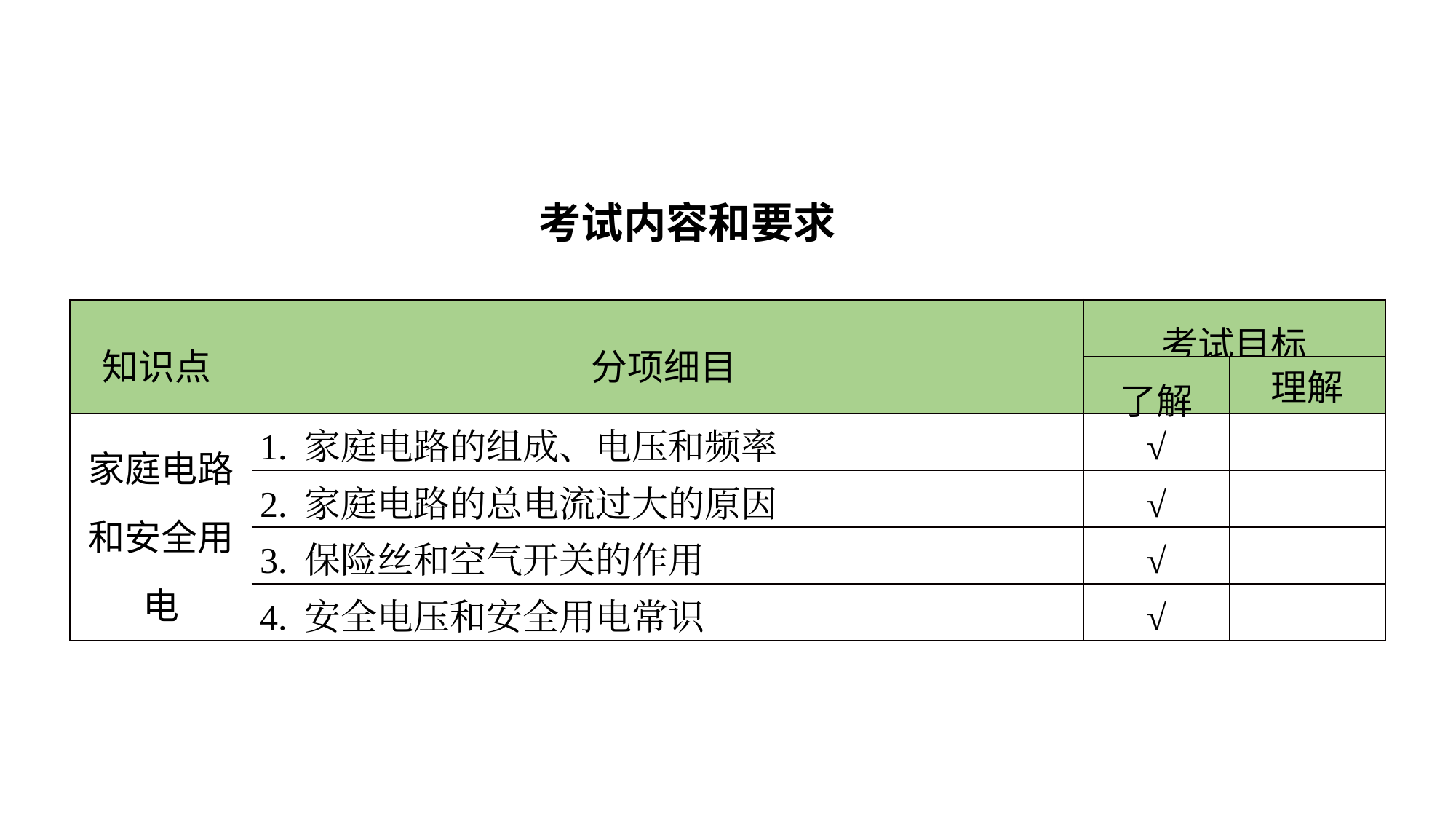

考试内容和要求
| 知识点 | 分项细目 | 考试目标 |  |
| --- | --- | --- | --- |
|  |  | 了解 | 理解 |
| 家庭电路和安全用电 | 1. 家庭电路的组成、电压和频率 | √ |  |
|  | 2. 家庭电路的总电流过大的原因 | √ |  |
|  | 3. 保险丝和空气开关的作用 | √ |  |
|  | 4. 安全电压和安全用电常识 | √ |  |